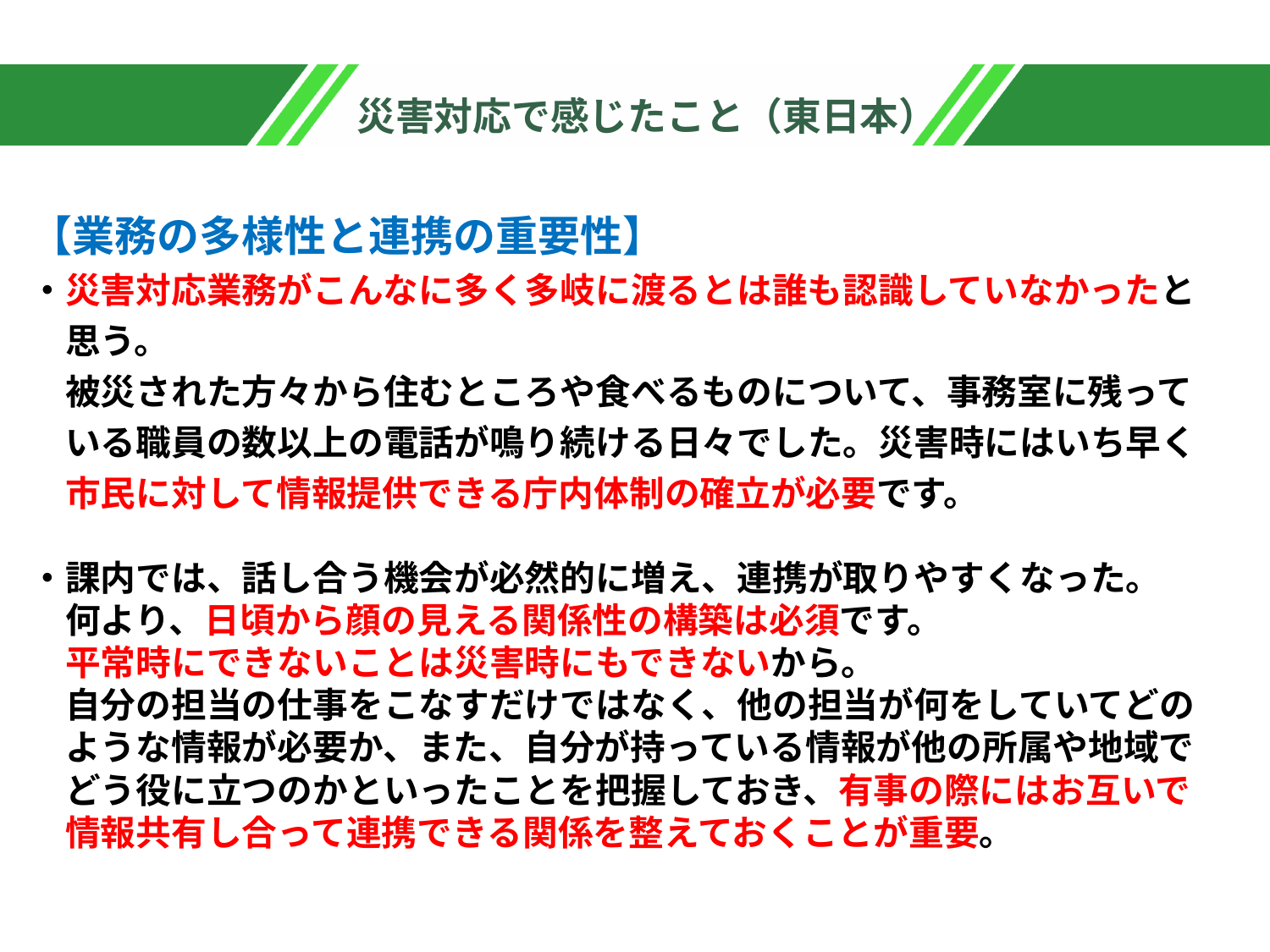

# 災害対応で感じたこと（東日本）
【業務の多様性と連携の重要性】
・災害対応業務がこんなに多く多岐に渡るとは誰も認識していなかったと
　思う。
　被災された方々から住むところや食べるものについて、事務室に残って
　いる職員の数以上の電話が鳴り続ける日々でした。災害時にはいち早く
　市民に対して情報提供できる庁内体制の確立が必要です。

・課内では、話し合う機会が必然的に増え、連携が取りやすくなった。
　何より、日頃から顔の見える関係性の構築は必須です。
　平常時にできないことは災害時にもできないから。
　自分の担当の仕事をこなすだけではなく、他の担当が何をしていてどの
　ような情報が必要か、また、自分が持っている情報が他の所属や地域で
　どう役に立つのかといったことを把握しておき、有事の際にはお互いで
　情報共有し合って連携できる関係を整えておくことが重要。